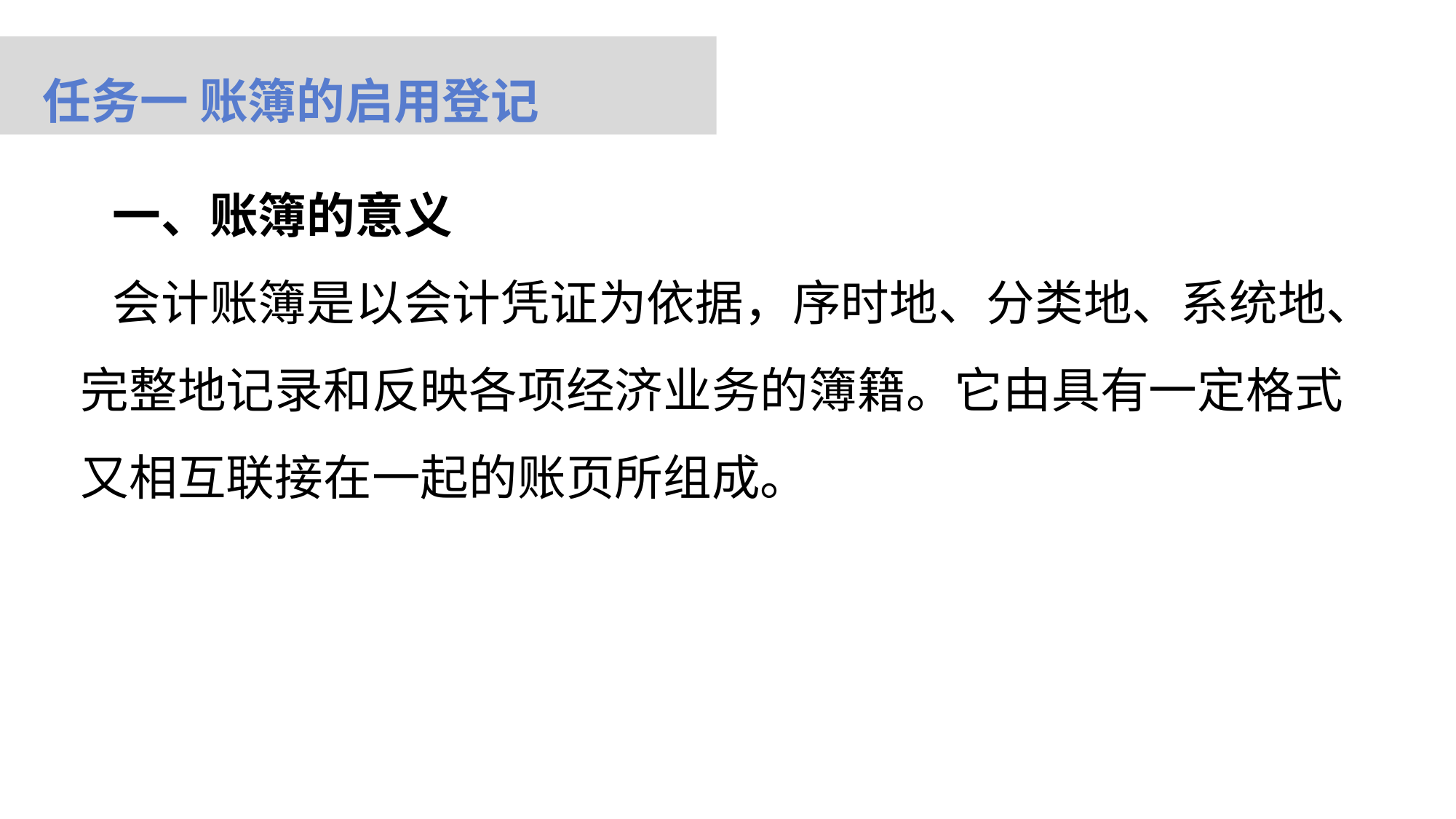

任务一 账簿的启用登记

一、账簿的意义
会计账簿是以会计凭证为依据，序时地、分类地、系统地、完整地记录和反映各项经济业务的簿籍。它由具有一定格式又相互联接在一起的账页所组成。

4